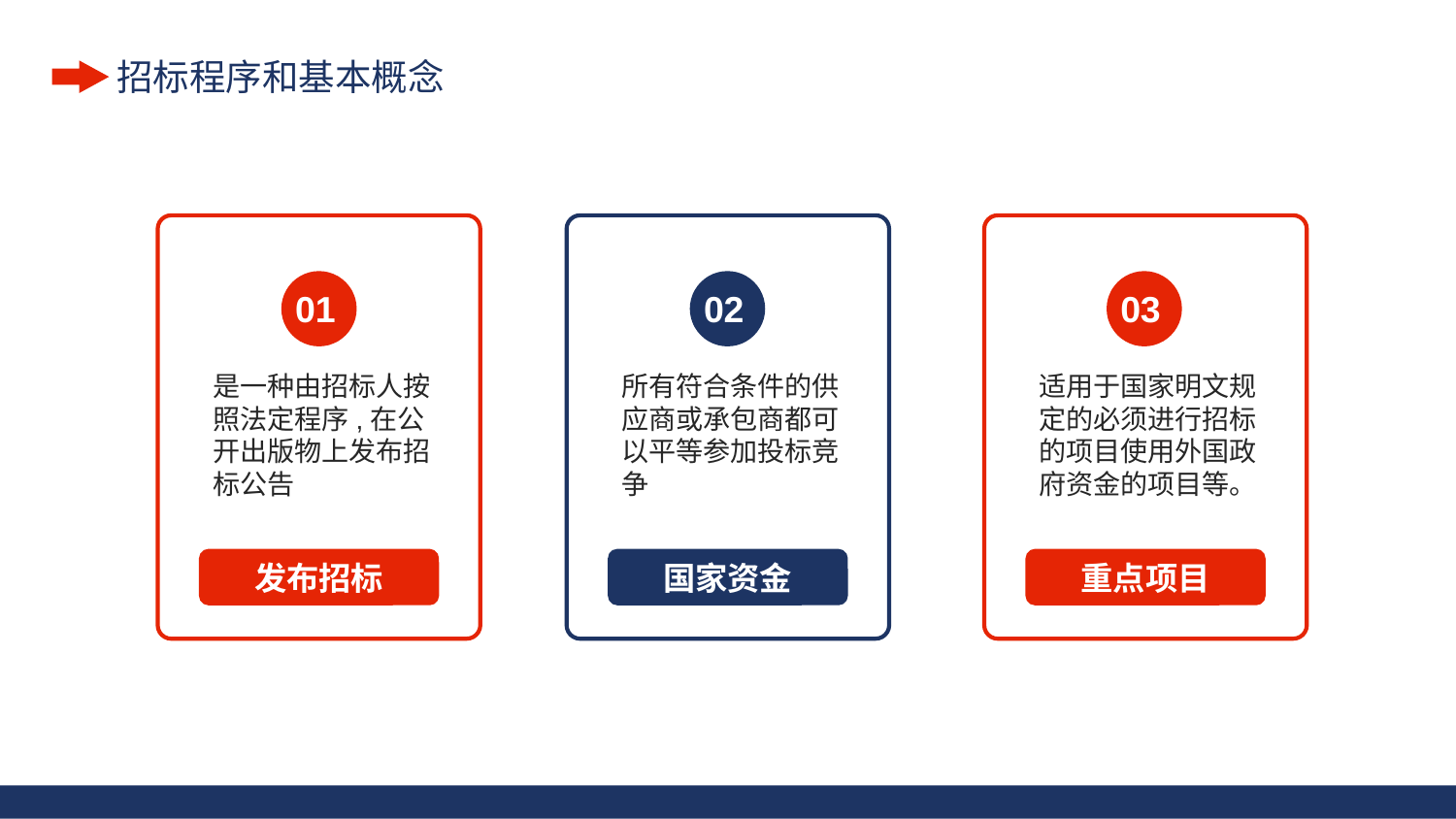

01
是一种由招标人按照法定程序,在公开出版物上发布招标公告

02
所有符合条件的供应商或承包商都可以平等参加投标竞争

03
适用于国家明文规定的必须进行招标的项目使用外国政府资金的项目等。

国家资金
发布招标
重点项目